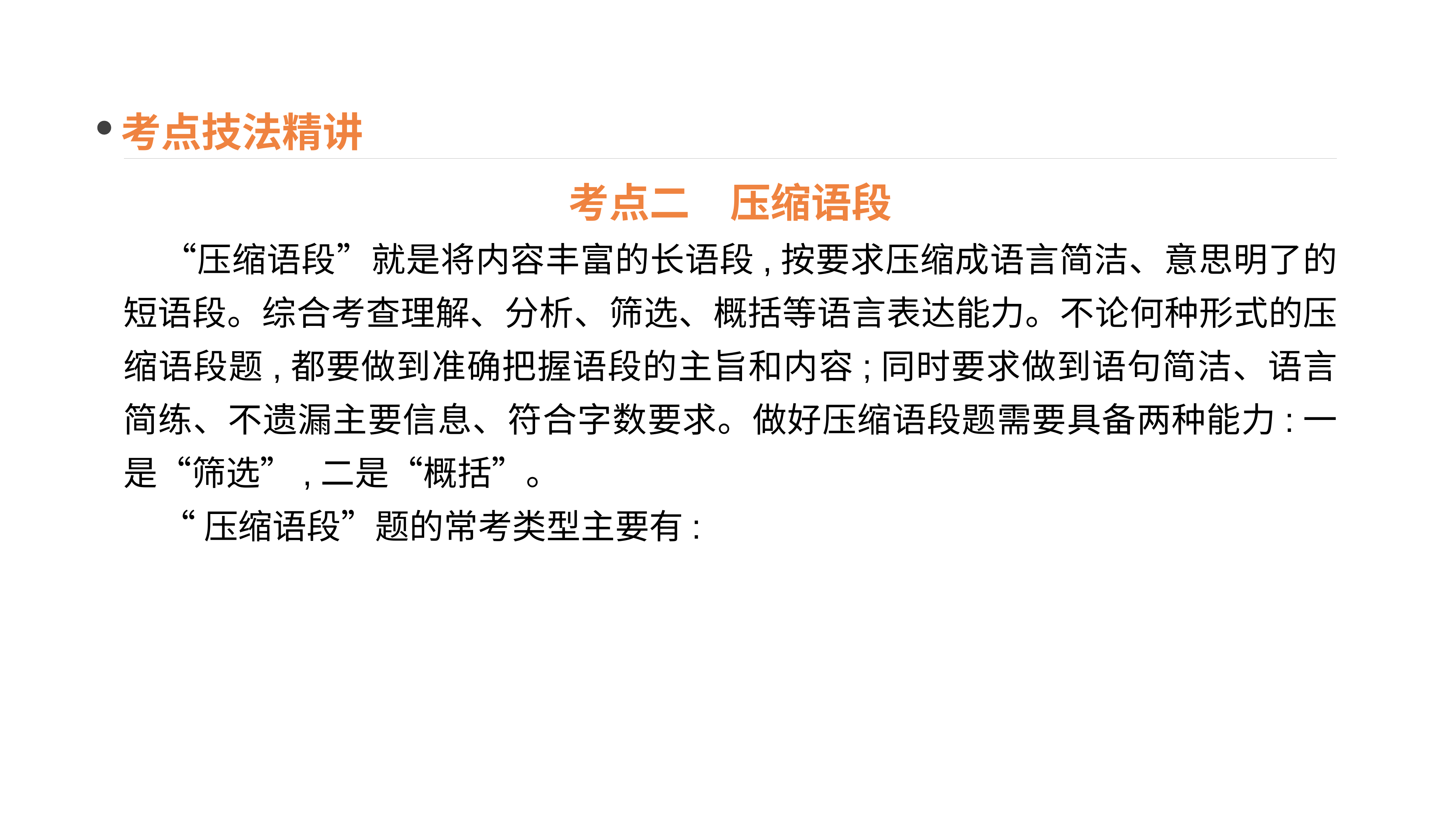

考点技法精讲

考点二　压缩语段
　 “压缩语段”就是将内容丰富的长语段,按要求压缩成语言简洁、意思明了的短语段。综合考查理解、分析、筛选、概括等语言表达能力。不论何种形式的压缩语段题,都要做到准确把握语段的主旨和内容;同时要求做到语句简洁、语言简练、不遗漏主要信息、符合字数要求。做好压缩语段题需要具备两种能力:一是“筛选”,二是“概括”。
     “压缩语段”题的常考类型主要有: